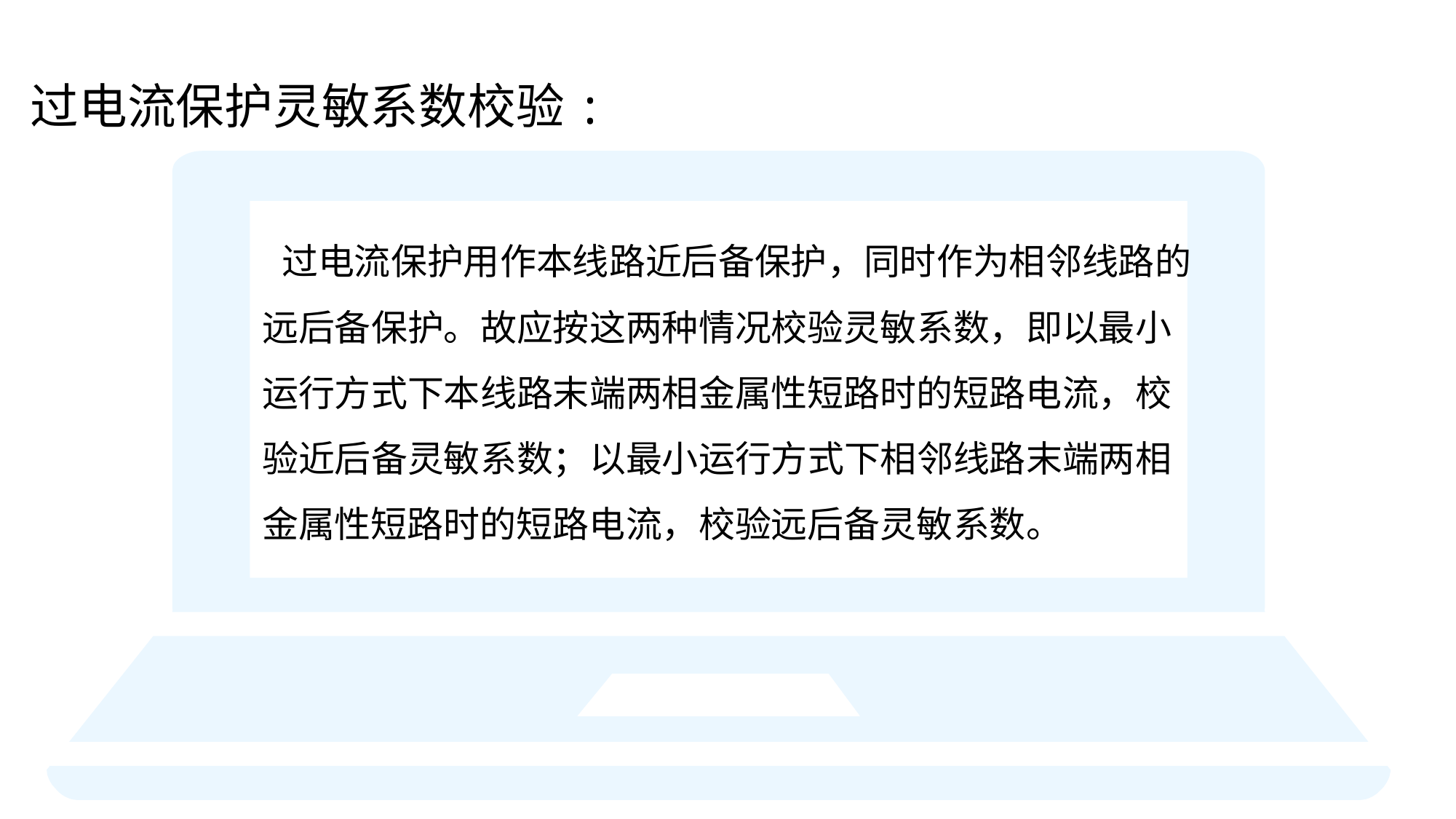

过电流保护灵敏系数校验:

 过电流保护用作本线路近后备保护，同时作为相邻线路的远后备保护。故应按这两种情况校验灵敏系数，即以最小运行方式下本线路末端两相金属性短路时的短路电流，校验近后备灵敏系数；以最小运行方式下相邻线路末端两相金属性短路时的短路电流，校验远后备灵敏系数。